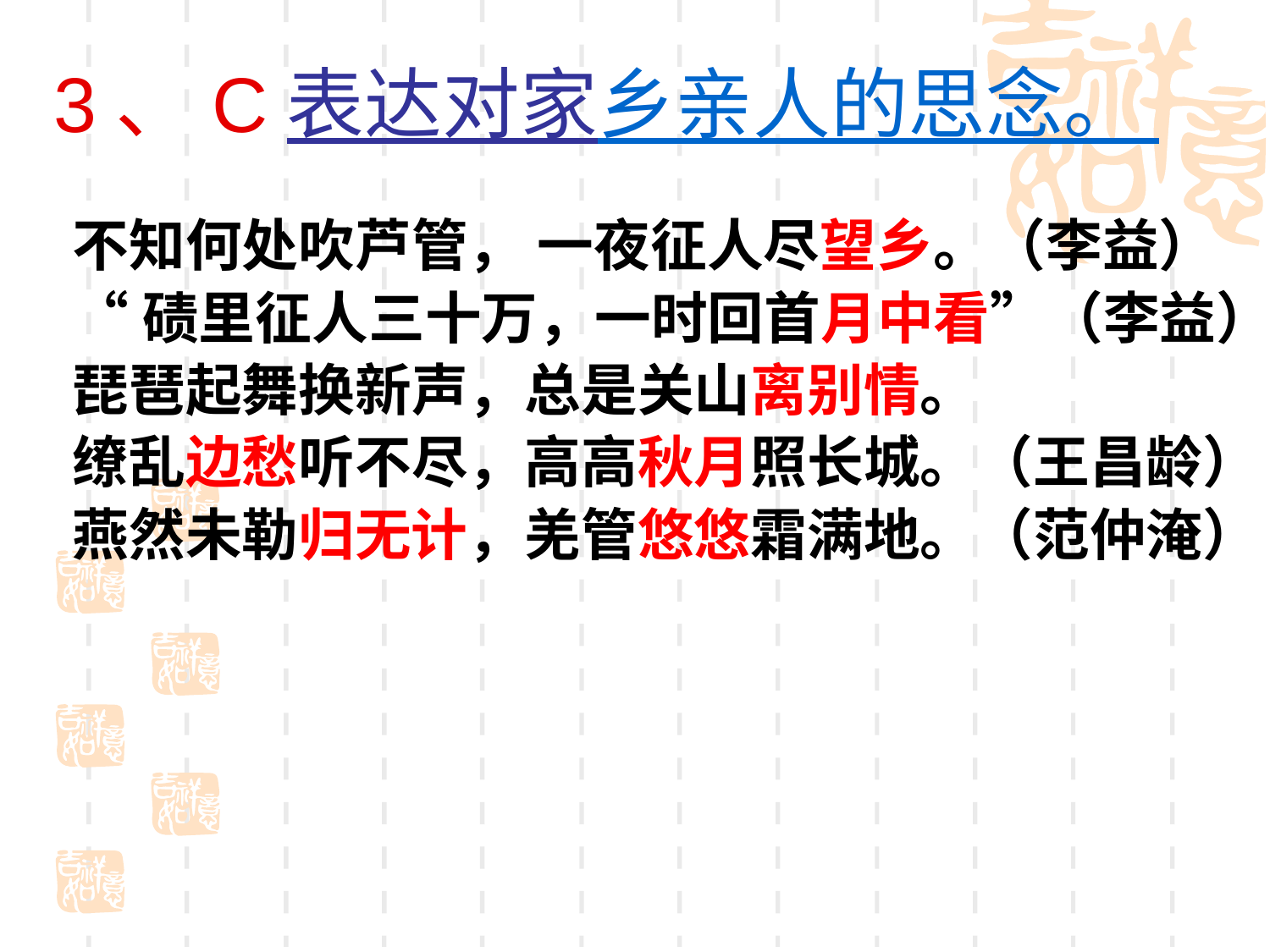

3、C表达对家乡亲人的思念。
不知何处吹芦管， 一夜征人尽望乡。（李益）
“碛里征人三十万，一时回首月中看”（李益）
琵琶起舞换新声，总是关山离别情。
缭乱边愁听不尽，高高秋月照长城。（王昌龄）
燕然未勒归无计，羌管悠悠霜满地。（范仲淹）